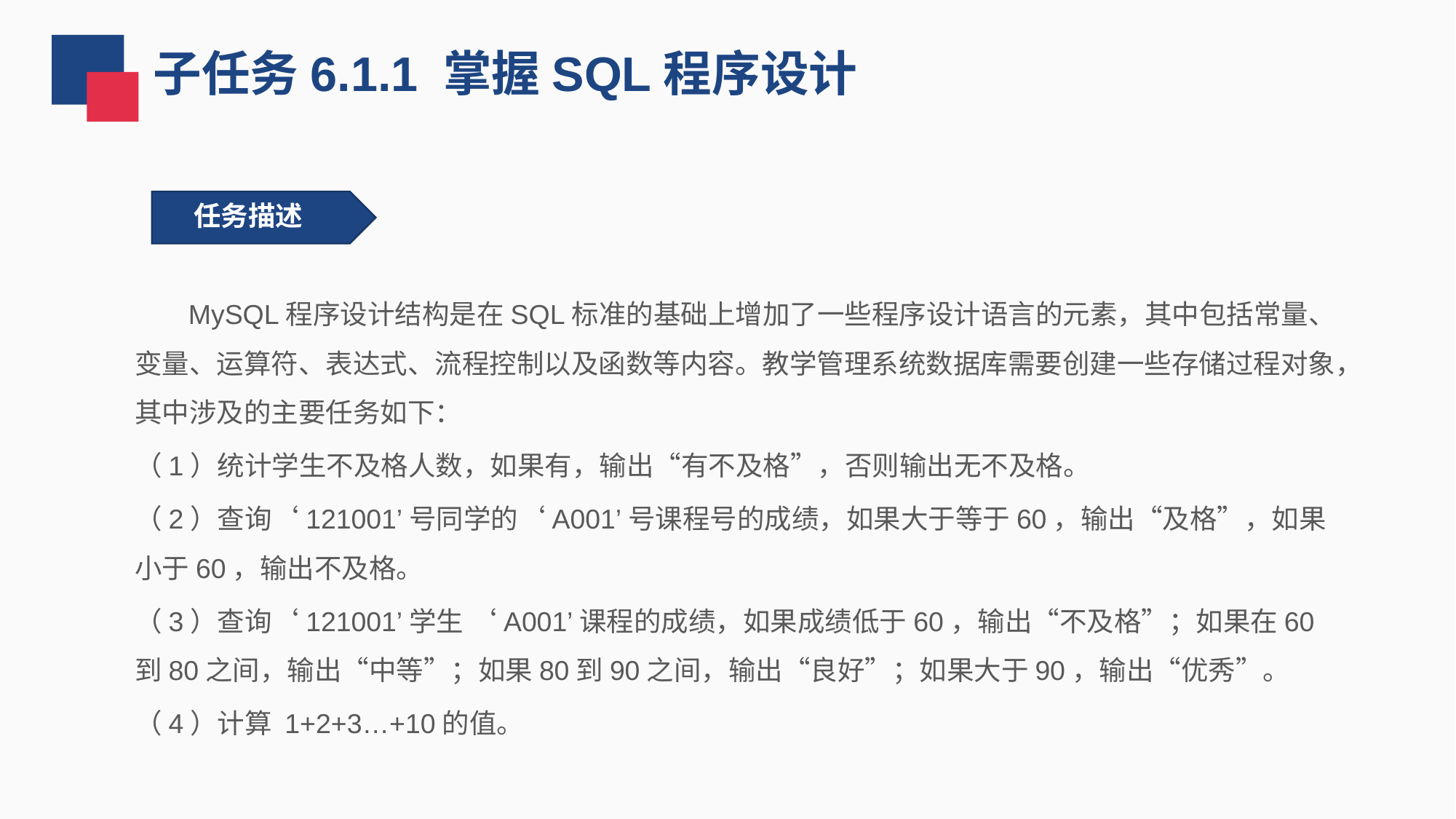

子任务6.1.1 掌握SQL程序设计

    任务描述
       MySQL程序设计结构是在SQL标准的基础上增加了一些程序设计语言的元素，其中包括常量、变量、运算符、表达式、流程控制以及函数等内容。教学管理系统数据库需要创建一些存储过程对象，其中涉及的主要任务如下：
（1）统计学生不及格人数，如果有，输出“有不及格”，否则输出无不及格。
（2）查询‘121001’号同学的‘A001’号课程号的成绩，如果大于等于60，输出“及格”，如果小于60，输出不及格。
（3）查询‘121001’学生 ‘A001’课程的成绩，如果成绩低于60，输出“不及格”；如果在60到80之间，输出“中等”；如果80到90之间，输出“良好”；如果大于90，输出“优秀”。
（4）计算 1+2+3…+10的值。